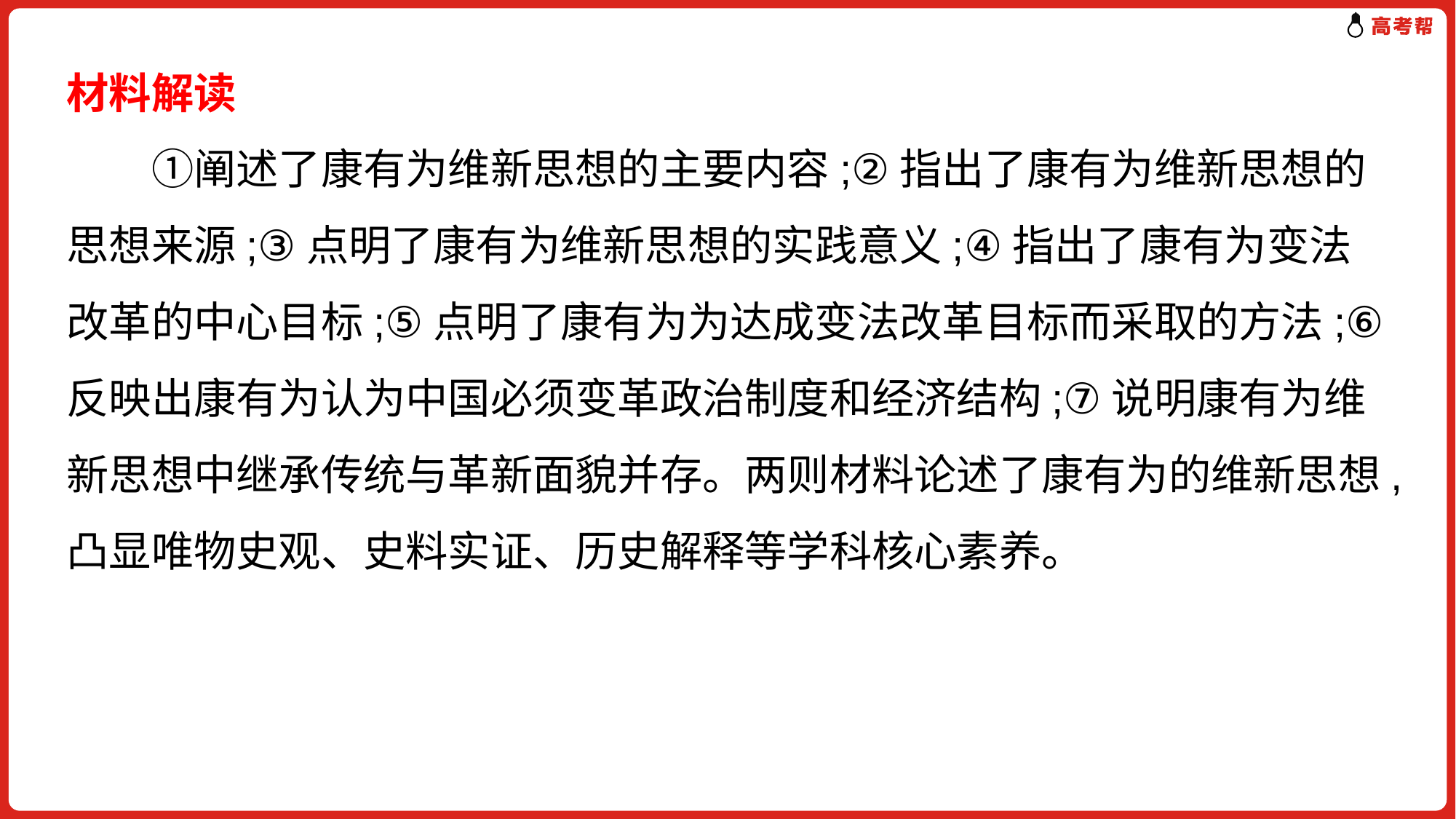

材料解读
　　①阐述了康有为维新思想的主要内容;②指出了康有为维新思想的思想来源;③点明了康有为维新思想的实践意义;④指出了康有为变法改革的中心目标;⑤点明了康有为为达成变法改革目标而采取的方法;⑥反映出康有为认为中国必须变革政治制度和经济结构;⑦说明康有为维新思想中继承传统与革新面貌并存。两则材料论述了康有为的维新思想,凸显唯物史观、史料实证、历史解释等学科核心素养。